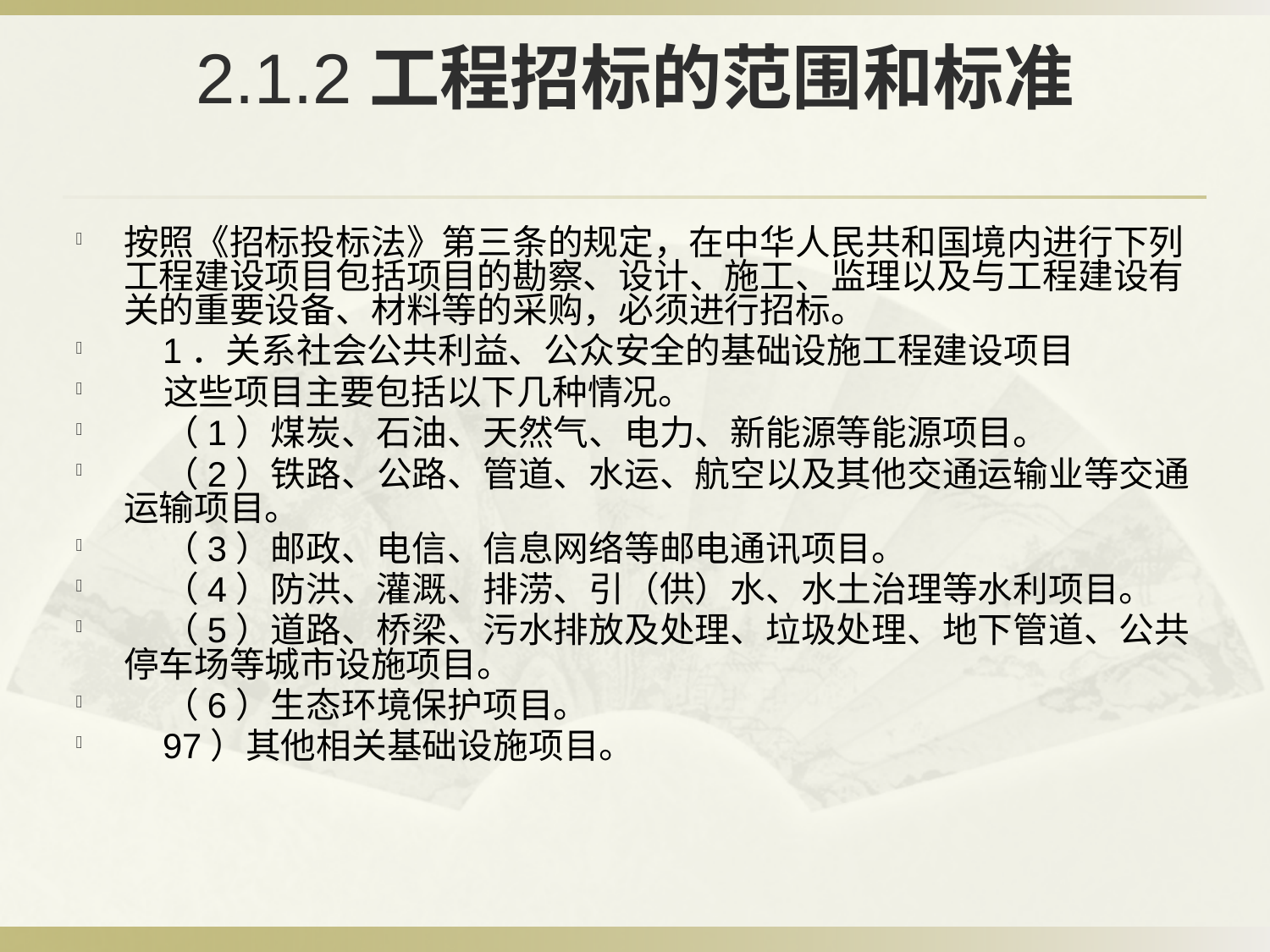

# 2.1.2工程招标的范围和标准
按照《招标投标法》第三条的规定，在中华人民共和国境内进行下列工程建设项目包括项目的勘察、设计、施工、监理以及与工程建设有关的重要设备、材料等的采购，必须进行招标。
    1．关系社会公共利益、公众安全的基础设施工程建设项目
    这些项目主要包括以下几种情况。
    （1）煤炭、石油、天然气、电力、新能源等能源项目。
    （2）铁路、公路、管道、水运、航空以及其他交通运输业等交通运输项目。
    （3）邮政、电信、信息网络等邮电通讯项目。
    （4）防洪、灌溉、排涝、引（供）水、水土治理等水利项目。
    （5）道路、桥梁、污水排放及处理、垃圾处理、地下管道、公共停车场等城市设施项目。
    （6）生态环境保护项目。
    97）其他相关基础设施项目。